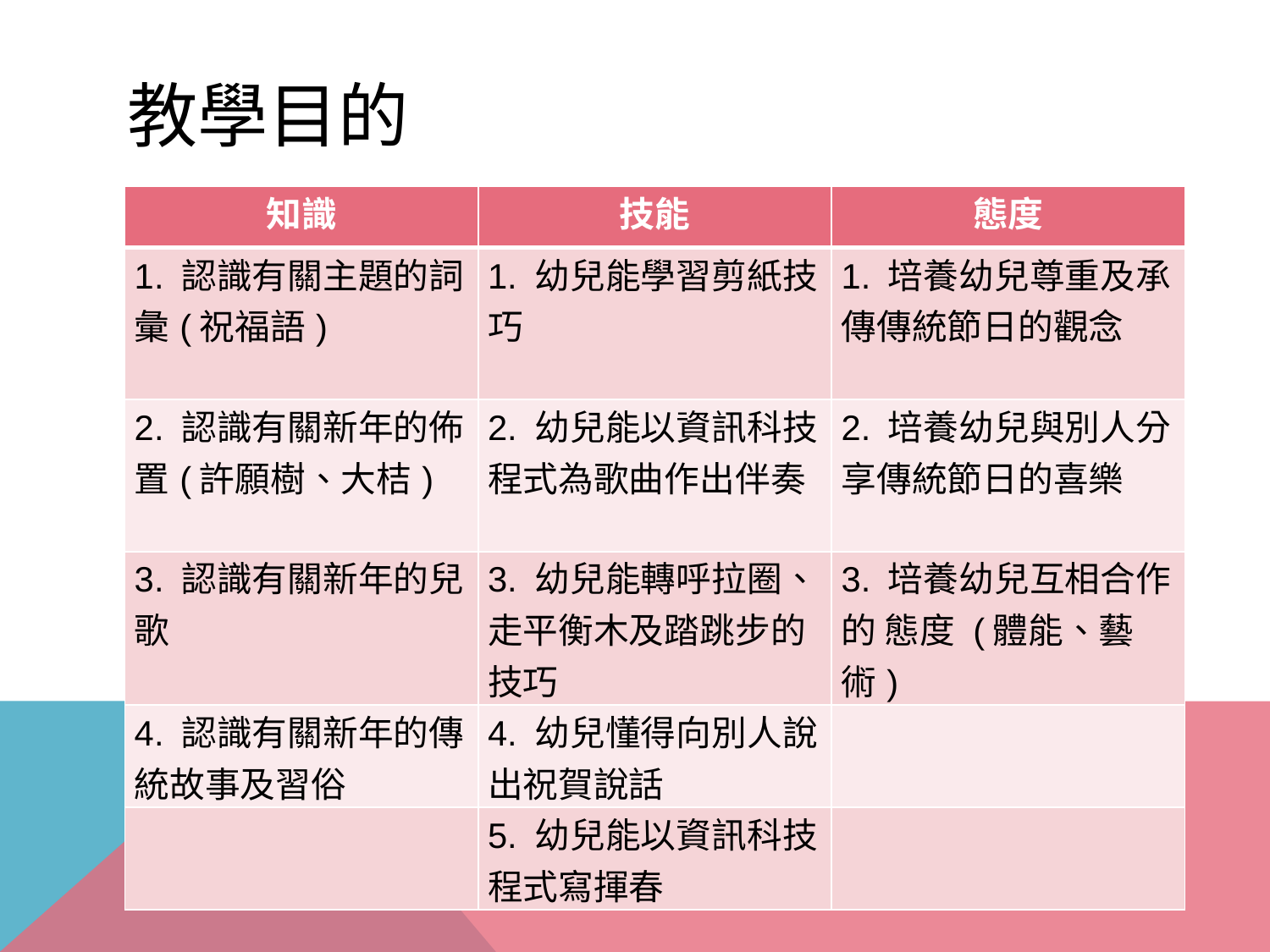

# 教學目的
| 知識 | 技能 | 態度 |
| --- | --- | --- |
| 1. 認識有關主題的詞彙(祝福語) | 1. 幼兒能學習剪紙技巧 | 1. 培養幼兒尊重及承傳傳統節日的觀念 |
| 2. 認識有關新年的佈置(許願樹、大桔) | 2. 幼兒能以資訊科技程式為歌曲作出伴奏 | 2. 培養幼兒與別人分享傳統節日的喜樂 |
| 3. 認識有關新年的兒歌 | 3. 幼兒能轉呼拉圈、走平衡木及踏跳步的技巧 | 3. 培養幼兒互相合作的 態度 (體能、藝術) |
| 4. 認識有關新年的傳統故事及習俗 | 4. 幼兒懂得向別人說出祝賀說話 |  |
|  | 5. 幼兒能以資訊科技程式寫揮春 |  |